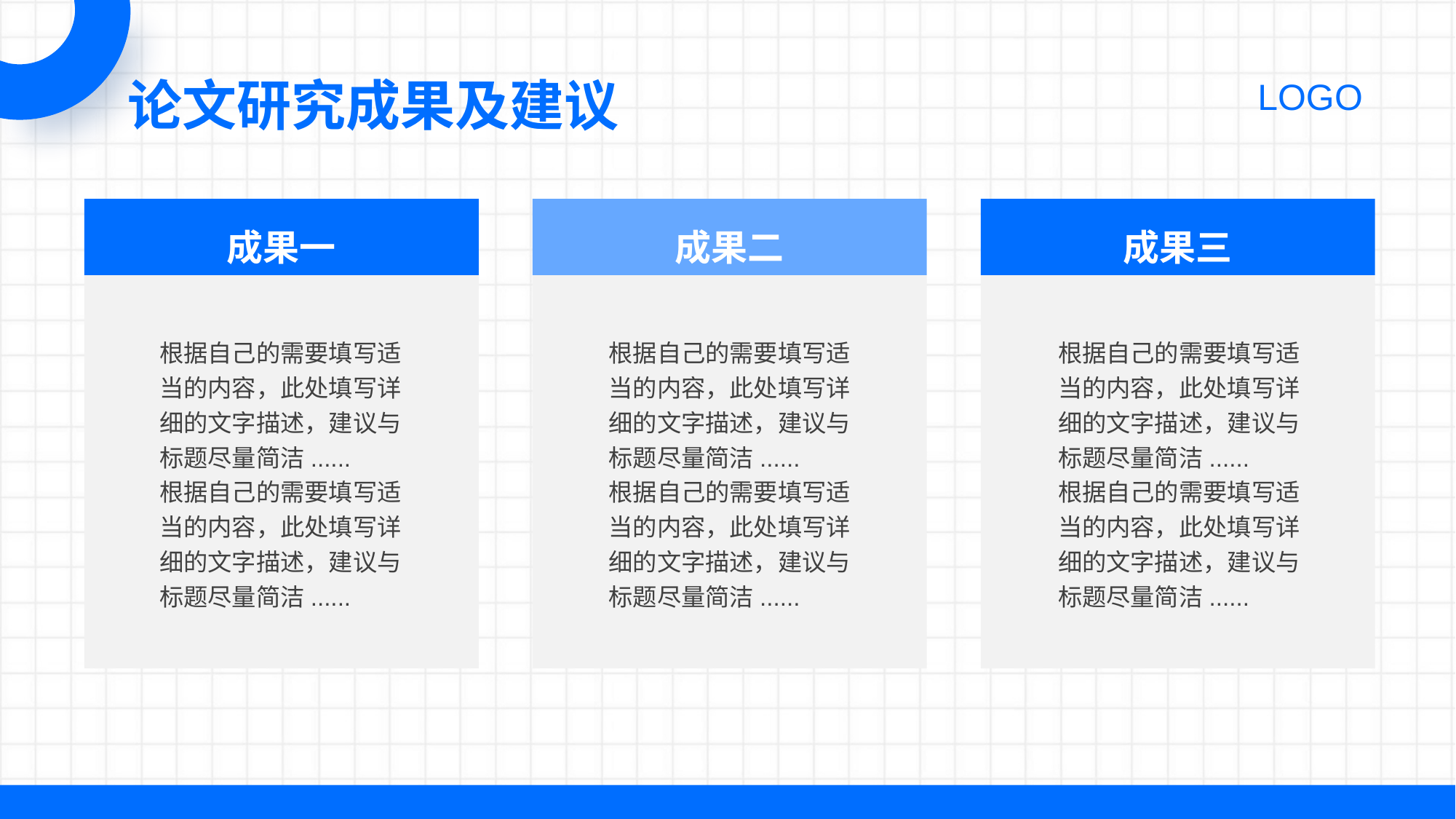

论文研究成果及建议

成果一
成果二
成果三
根据自己的需要填写适当的内容，此处填写详细的文字描述，建议与标题尽量简洁......
根据自己的需要填写适当的内容，此处填写详细的文字描述，建议与标题尽量简洁......
根据自己的需要填写适当的内容，此处填写详细的文字描述，建议与标题尽量简洁......
根据自己的需要填写适当的内容，此处填写详细的文字描述，建议与标题尽量简洁......
根据自己的需要填写适当的内容，此处填写详细的文字描述，建议与标题尽量简洁......
根据自己的需要填写适当的内容，此处填写详细的文字描述，建议与标题尽量简洁......